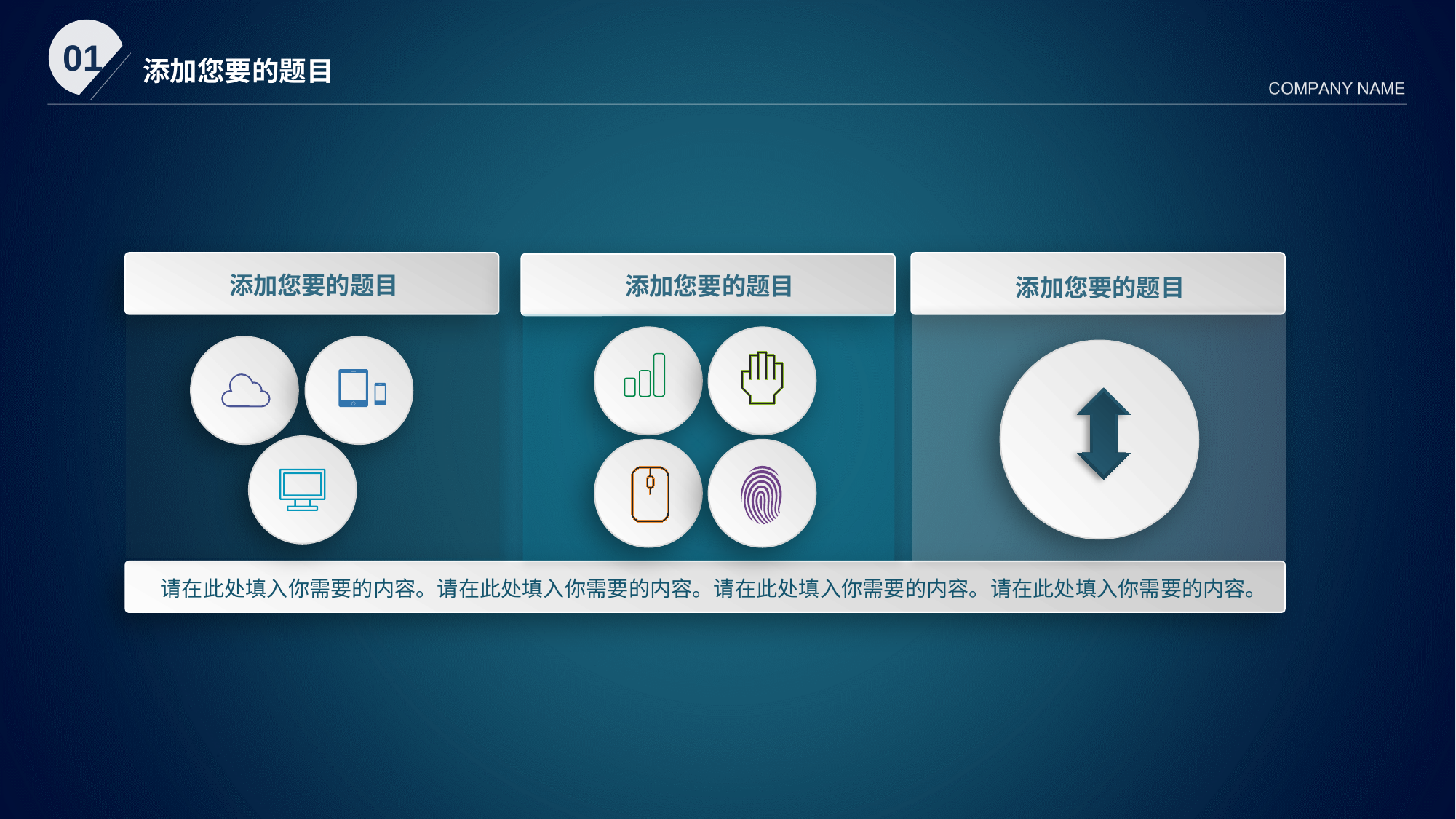

添加您要的题目

添加您要的题目

添加您要的题目

请在此处填入你需要的内容。请在此处填入你需要的内容。请在此处填入你需要的内容。请在此处填入你需要的内容。